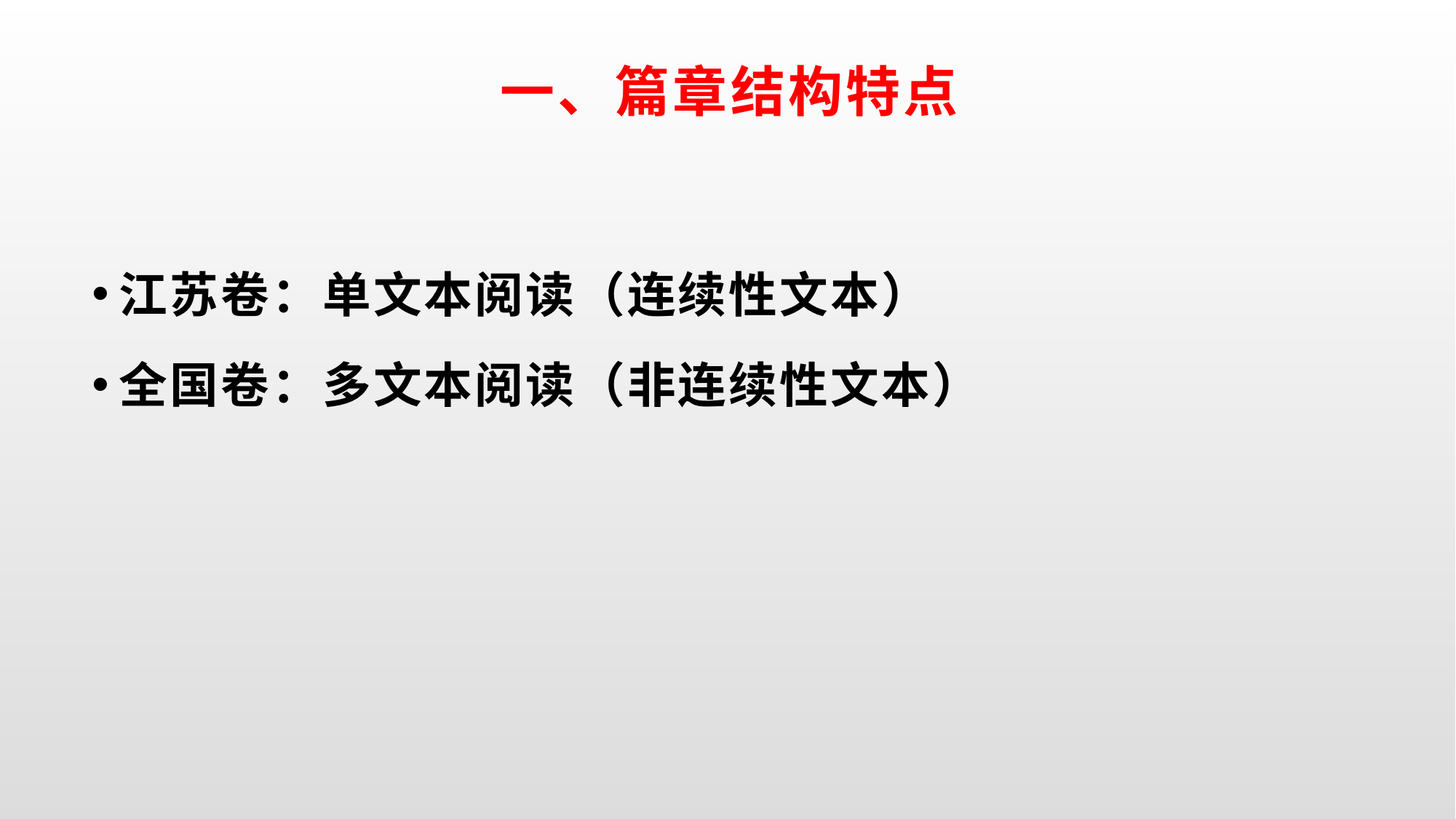

# 一、篇章结构特点
江苏卷：单文本阅读（连续性文本）
全国卷：多文本阅读（非连续性文本）